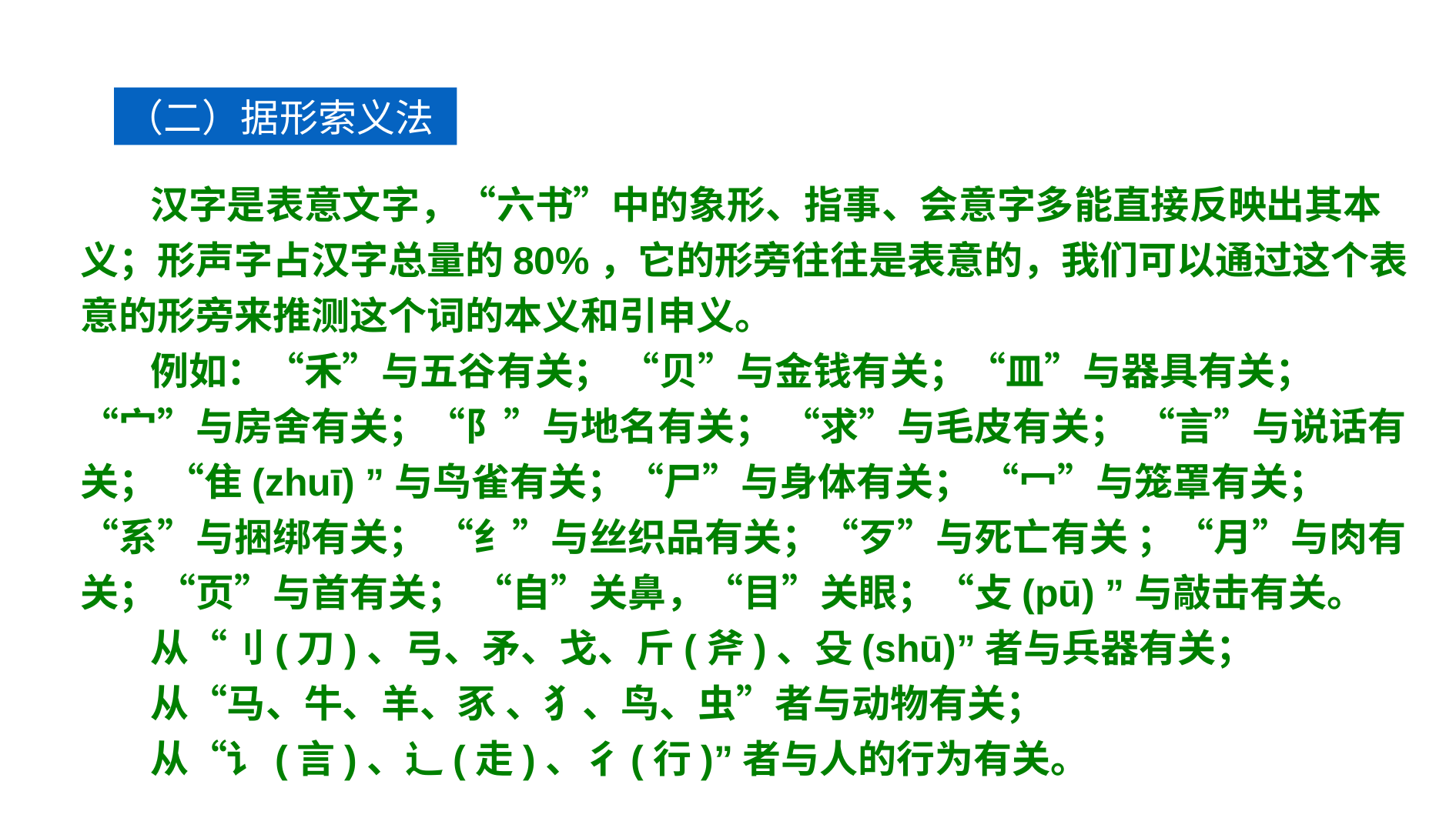

（二）据形索义法
       汉字是表意文字，“六书”中的象形、指事、会意字多能直接反映出其本义；形声字占汉字总量的80%，它的形旁往往是表意的，我们可以通过这个表意的形旁来推测这个词的本义和引申义。
       例如：“禾”与五谷有关； “贝”与金钱有关；“皿”与器具有关； “宀”与房舍有关；“阝”与地名有关； “求”与毛皮有关； “言”与说话有关； “隹(zhuī) ”与鸟雀有关；“尸”与身体有关； “冖”与笼罩有关；“系”与捆绑有关； “纟”与丝织品有关；“歹”与死亡有关 ；“月”与肉有关；“页”与首有关； “自”关鼻，“目”关眼；“攴(pū) ”与敲击有关。
       从“刂(刀)、弓、矛、戈、斤(斧)、殳(shū)”者与兵器有关；
       从“马、牛、羊、豕 、犭、鸟、虫”者与动物有关；
       从“讠(言)、辶(走)、彳(行)”者与人的行为有关。